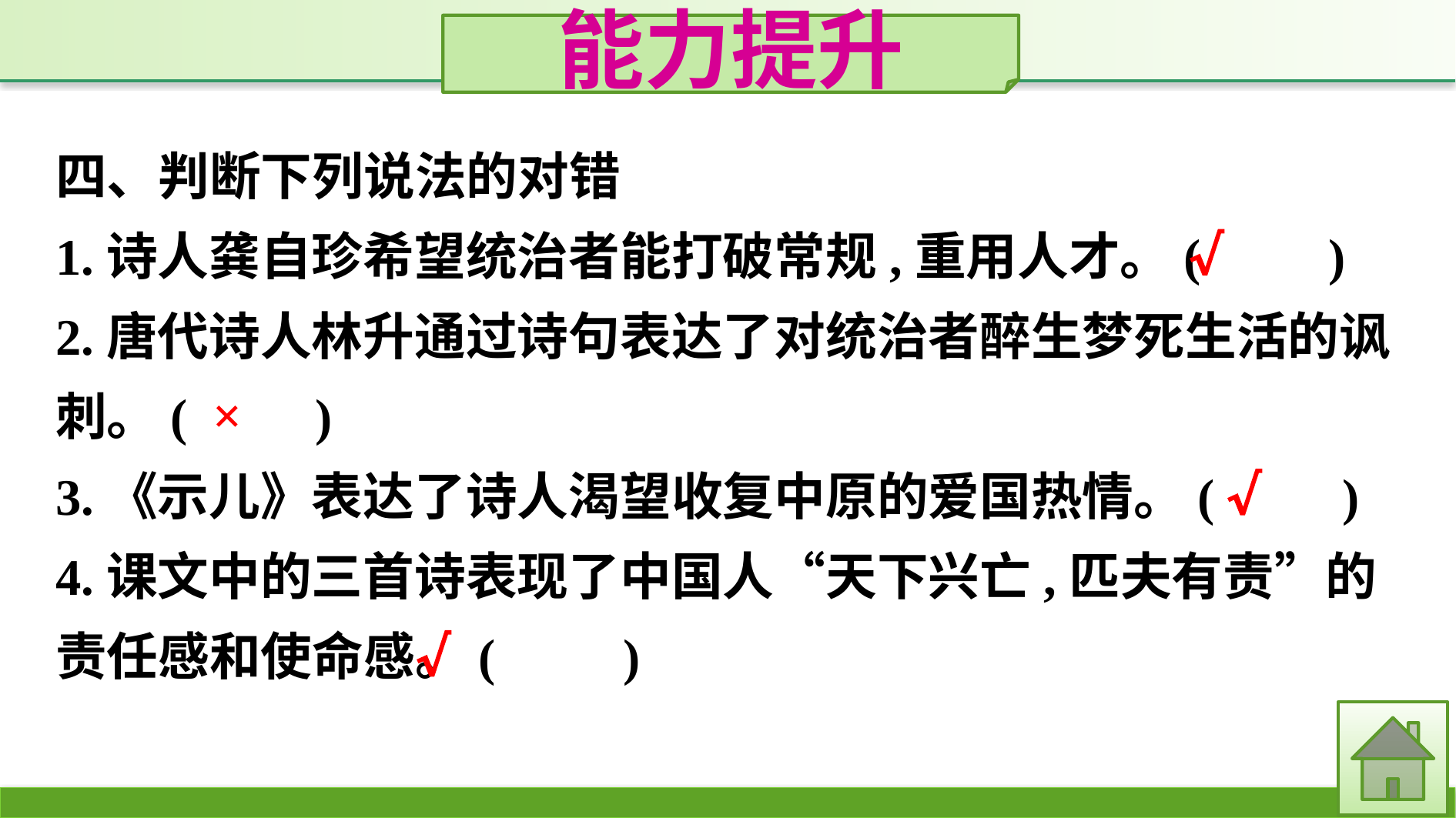

能力提升
四、判断下列说法的对错
1.诗人龚自珍希望统治者能打破常规,重用人才。(　　)
2.唐代诗人林升通过诗句表达了对统治者醉生梦死生活的讽刺。(　　)
3.《示儿》表达了诗人渴望收复中原的爱国热情。(　　)
4.课文中的三首诗表现了中国人“天下兴亡,匹夫有责”的责任感和使命感。(　　)
√
×
√
√